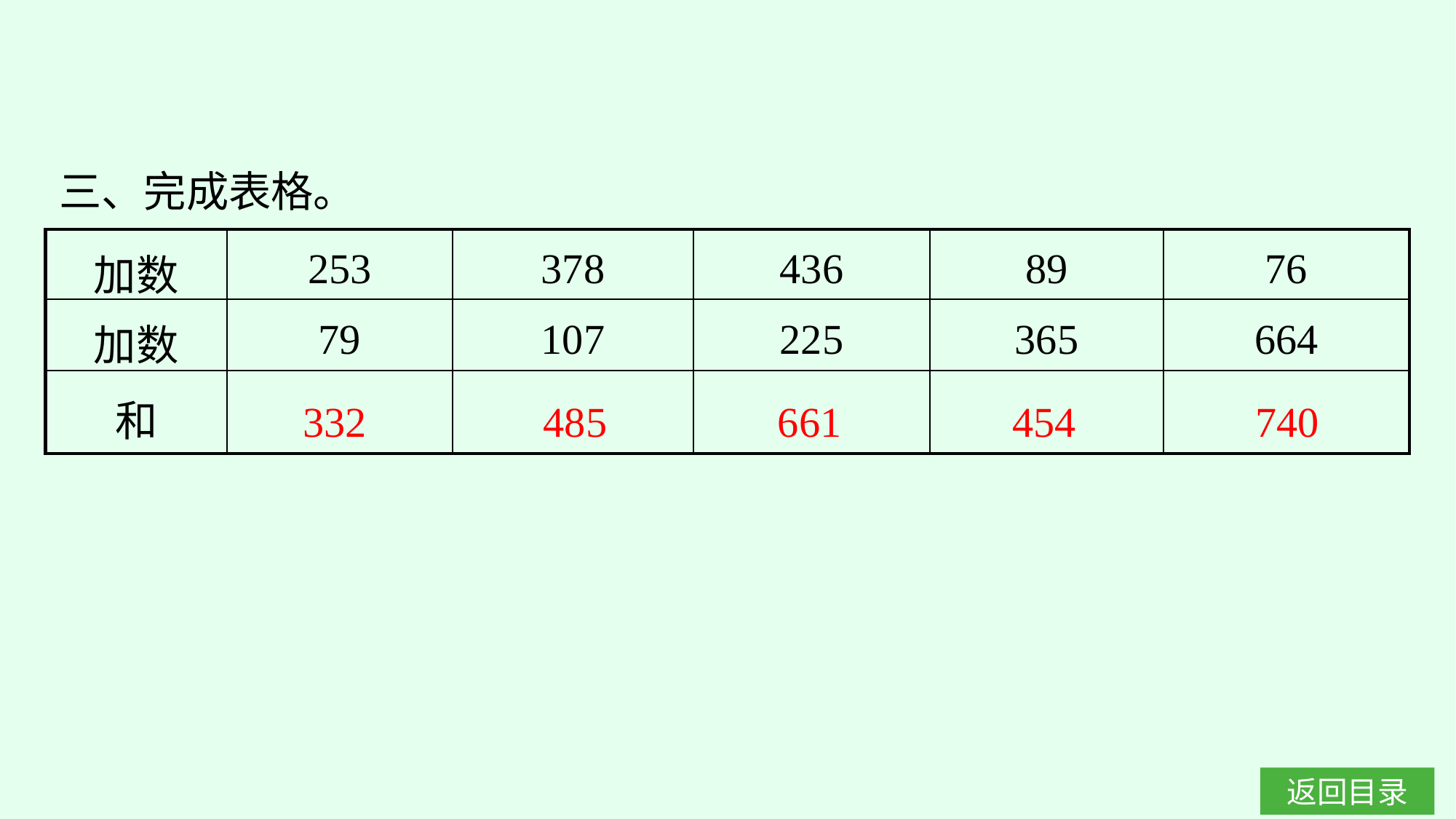

三、完成表格。
| 加数 | 253 | 378 | 436 | 89 | 76 |
| --- | --- | --- | --- | --- | --- |
| 加数 | 79 | 107 | 225 | 365 | 664 |
| 和 |  |  |  |  |  |
332
485
661
454
740